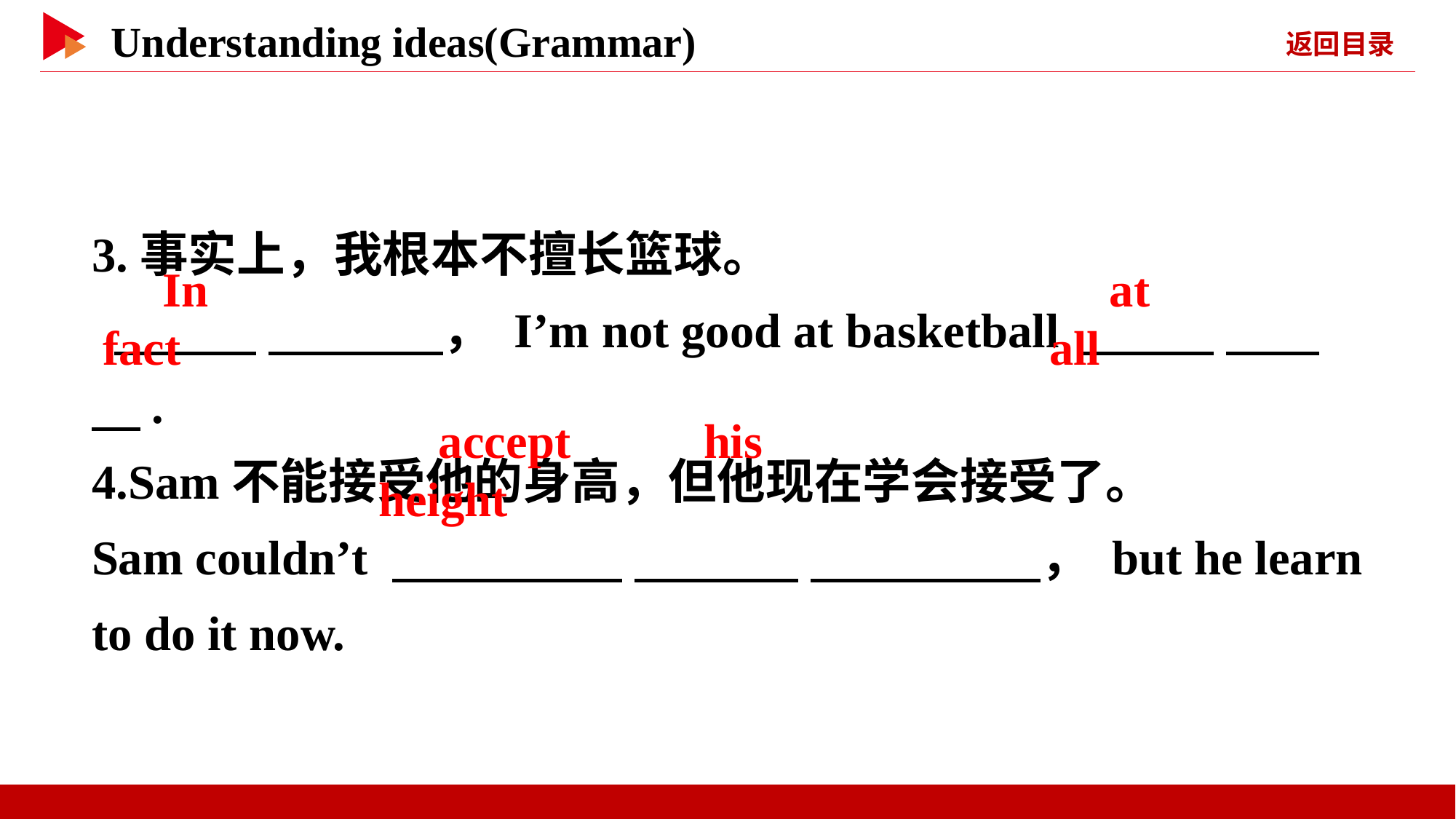

3.事实上，我根本不擅长篮球。
 　    　 　       　， I’m not good at basketball 　   　 　     　.
4.Sam不能接受他的身高，但他现在学会接受了。
Sam couldn’t 　            　 　      　 　            　， but he learn to do it now.
　In　 　fact
　at　 　all
　accept　 　his　 　height